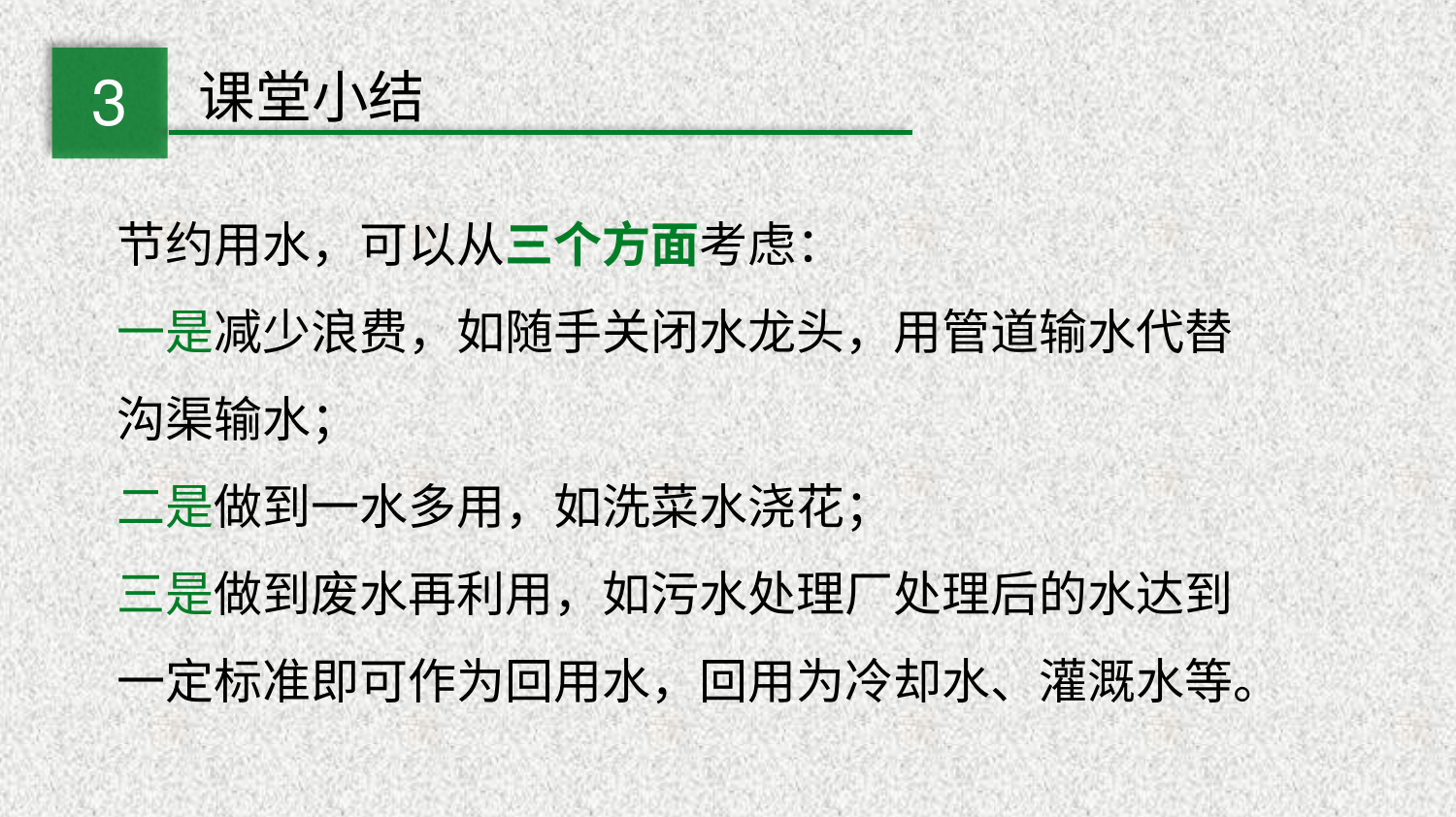

3
课堂小结
节约用水，可以从三个方面考虑：
一是减少浪费，如随手关闭水龙头，用管道输水代替沟渠输水；
二是做到一水多用，如洗菜水浇花；
三是做到废水再利用，如污水处理厂处理后的水达到一定标准即可作为回用水，回用为冷却水、灌溉水等。